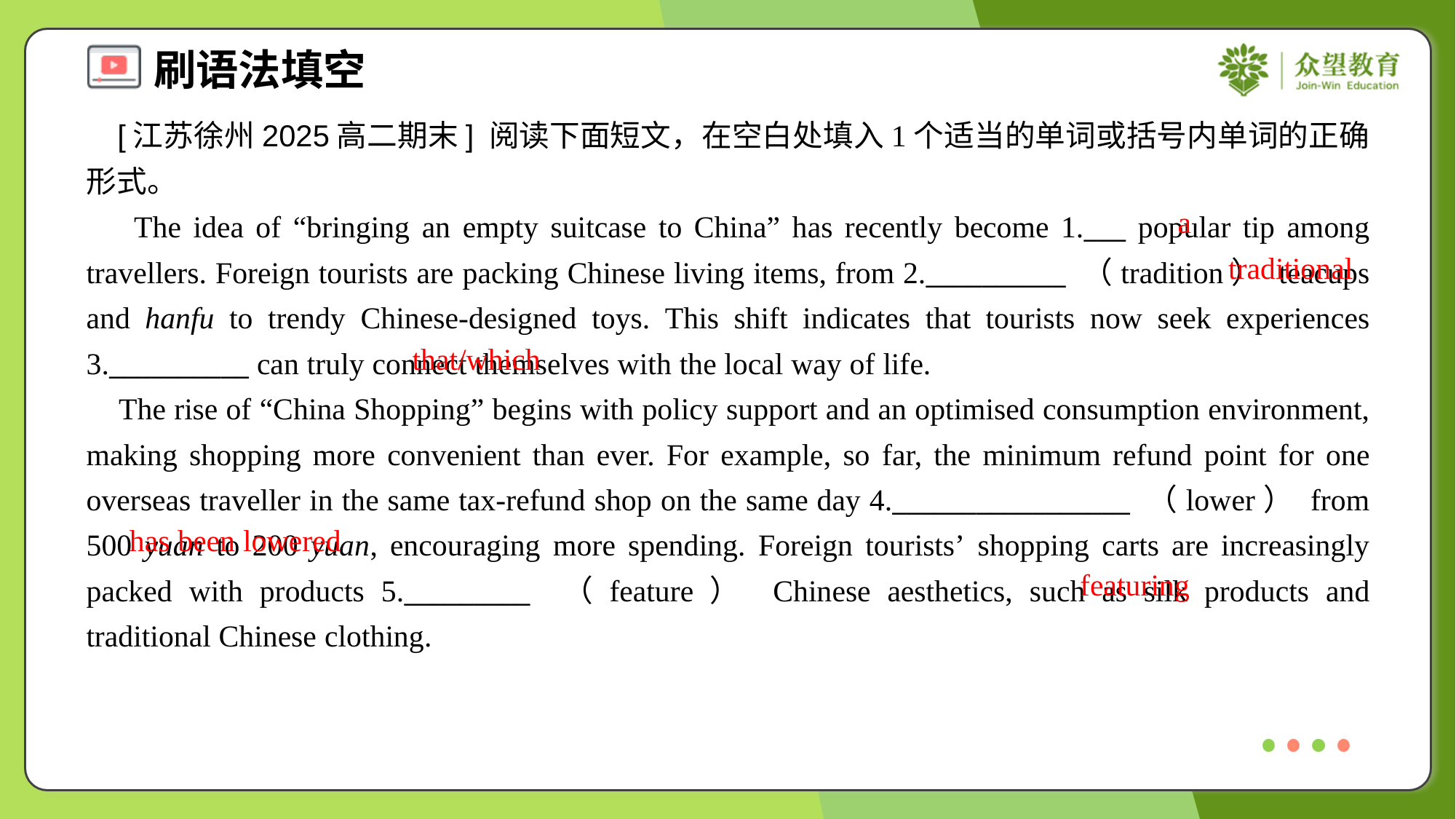

[江苏徐州2025高二期末] 阅读下面短文，在空白处填入1个适当的单词或括号内单词的正确形式。
    The idea of “bringing an empty suitcase to China” has recently become 1.___ popular tip among travellers. Foreign tourists are packing Chinese living items, from 2.__________ （tradition） teacups and hanfu to trendy Chinese-designed toys. This shift indicates that tourists now seek experiences 3.__________ can truly connect themselves with the local way of life.
    The rise of “China Shopping” begins with policy support and an optimised consumption environment, making shopping more convenient than ever. For example, so far, the minimum refund point for one overseas traveller in the same tax-refund shop on the same day 4._________________ （lower） from 500 yuan to 200 yuan, encouraging more spending. Foreign tourists’ shopping carts are increasingly packed with products 5._________ （feature） Chinese aesthetics, such as silk products and traditional Chinese clothing.

a
traditional
that/which
has been lowered
featuring